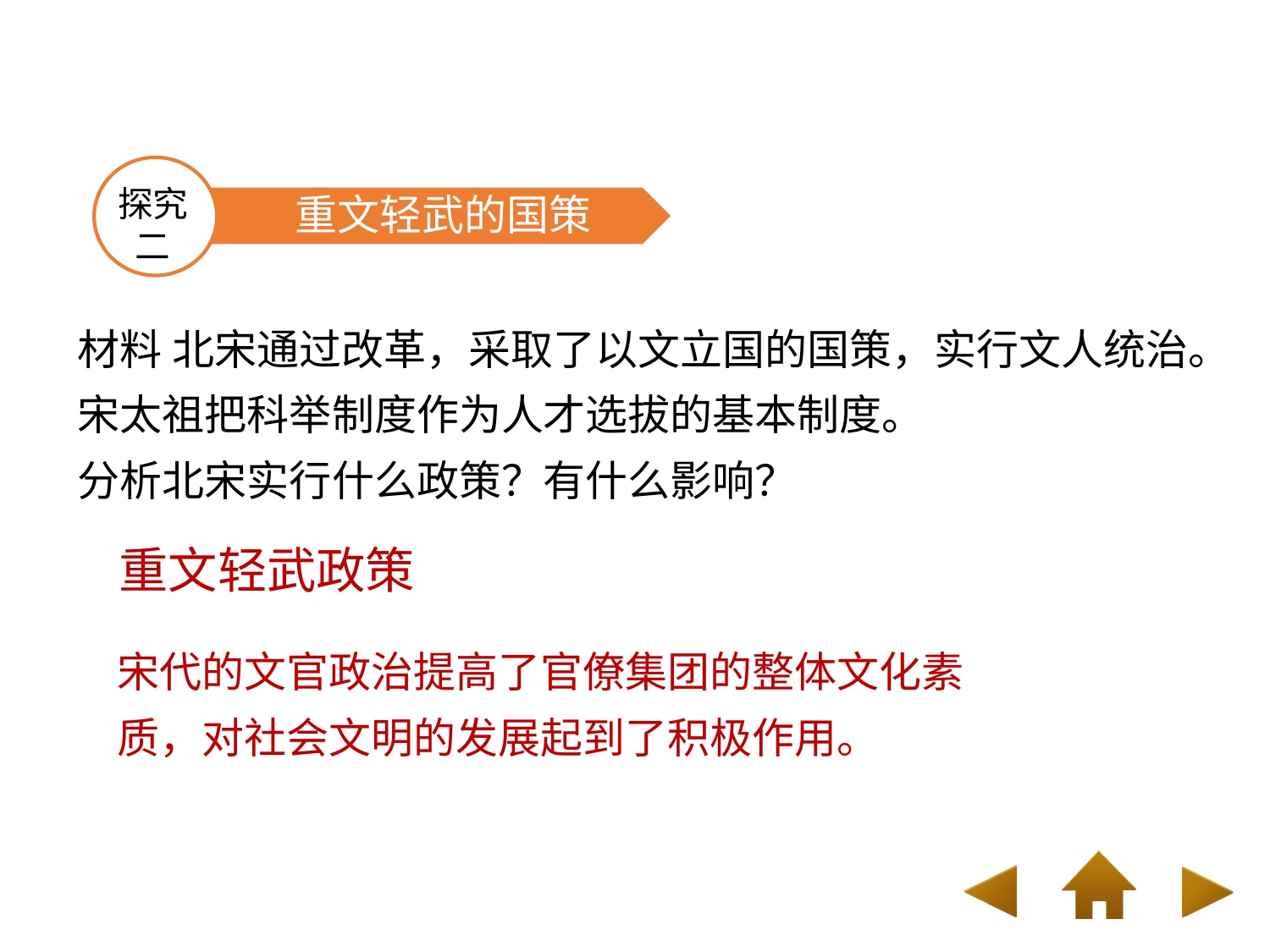

重文轻武的国策
探究
二
材料 北宋通过改革，采取了以文立国的国策，实行文人统治。宋太祖把科举制度作为人才选拔的基本制度。
分析北宋实行什么政策？有什么影响？
重文轻武政策
宋代的文官政治提高了官僚集团的整体文化素质，对社会文明的发展起到了积极作用。